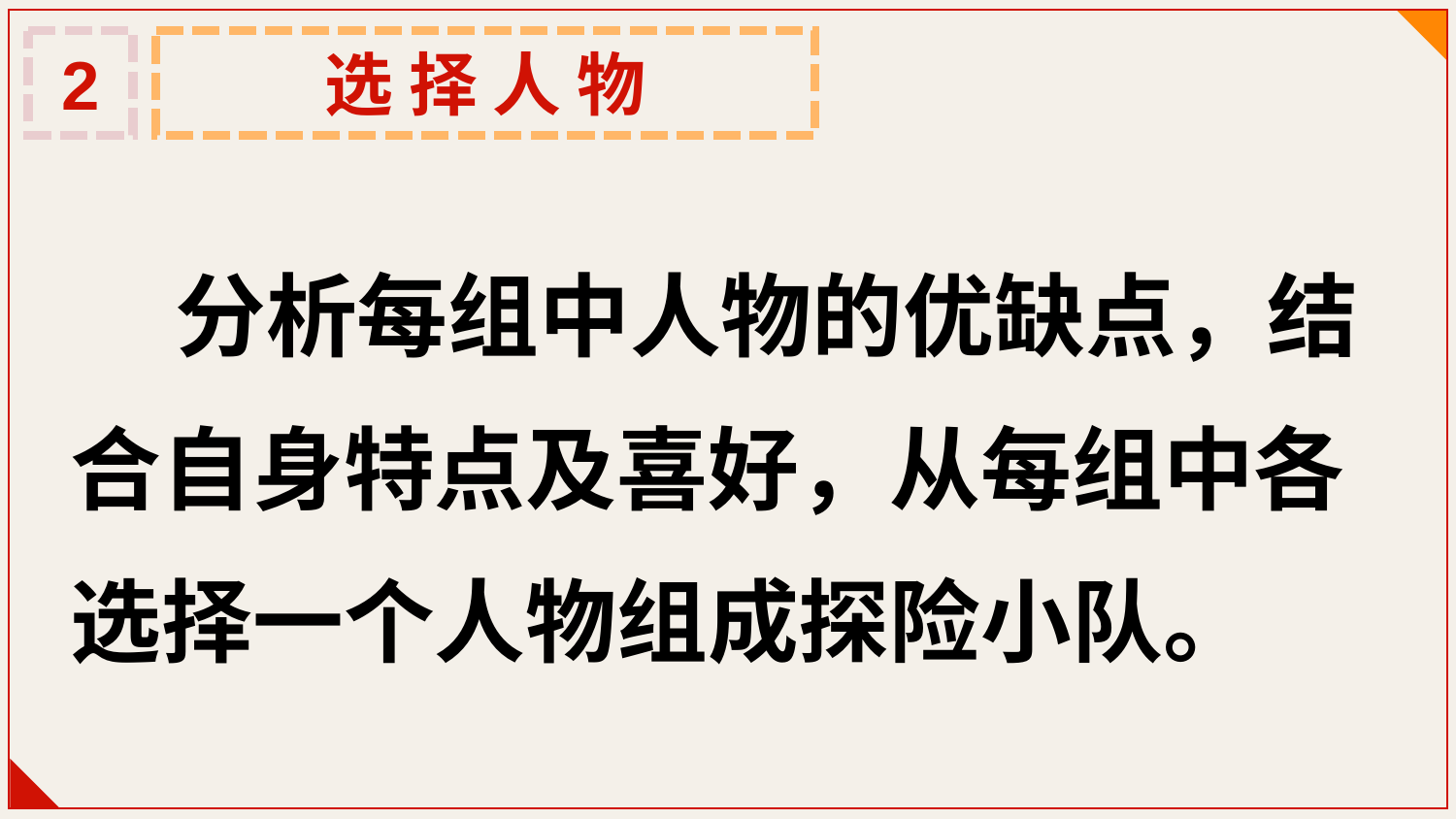

选 择 人 物
2
    分析每组中人物的优缺点，结合自身特点及喜好，从每组中各选择一个人物组成探险小队。